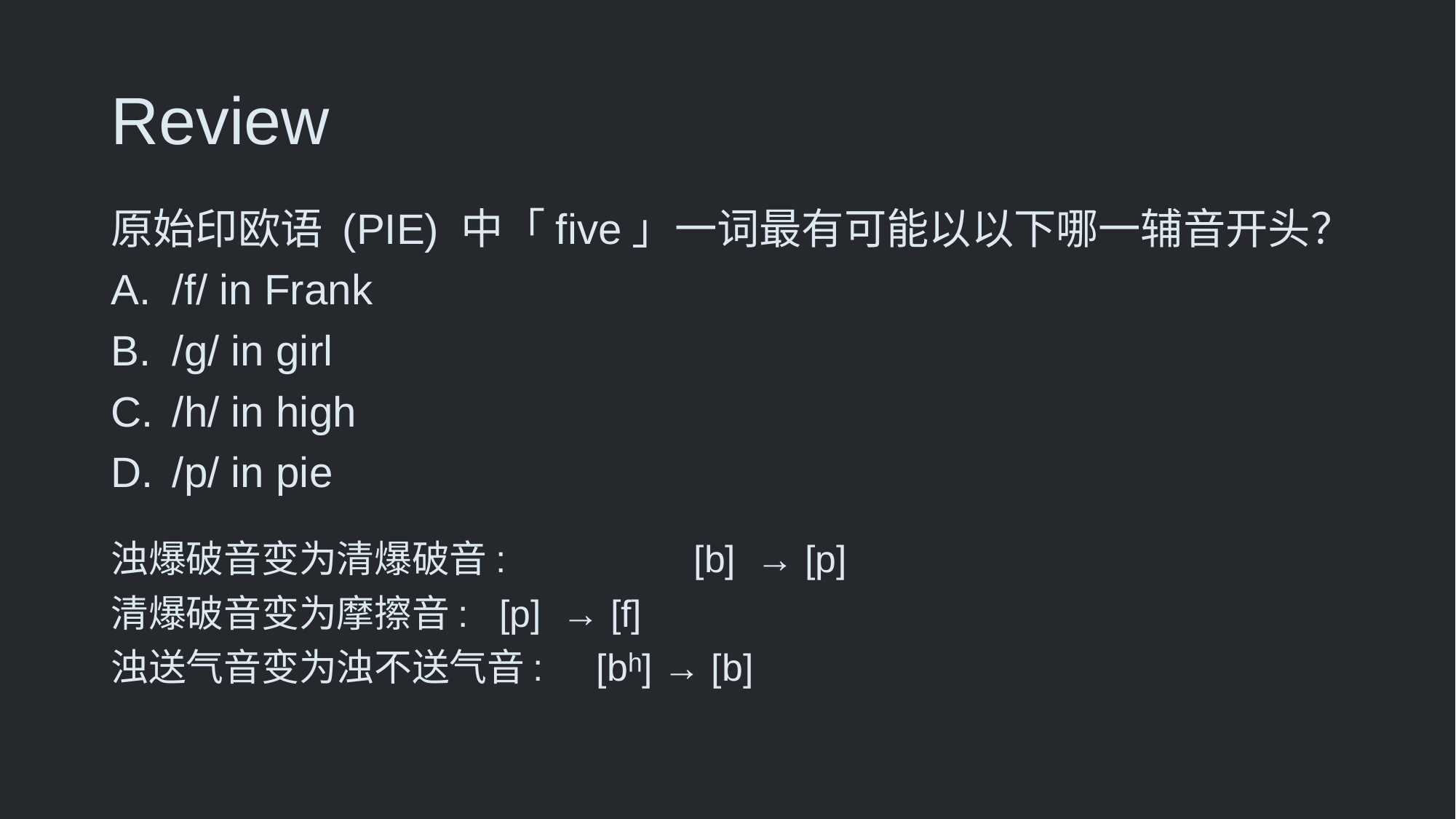

Review
原始印欧语 (PIE) 中「five」一词最有可能以以下哪一辅音开头？
/f/ in Frank
/g/ in girl
/h/ in high
/p/ in pie

浊爆破音变为清爆破音:		[b]  → [p]
清爆破音变为摩擦音:		[p]  → [f]
浊送气音变为浊不送气音:	[bʰ] → [b]